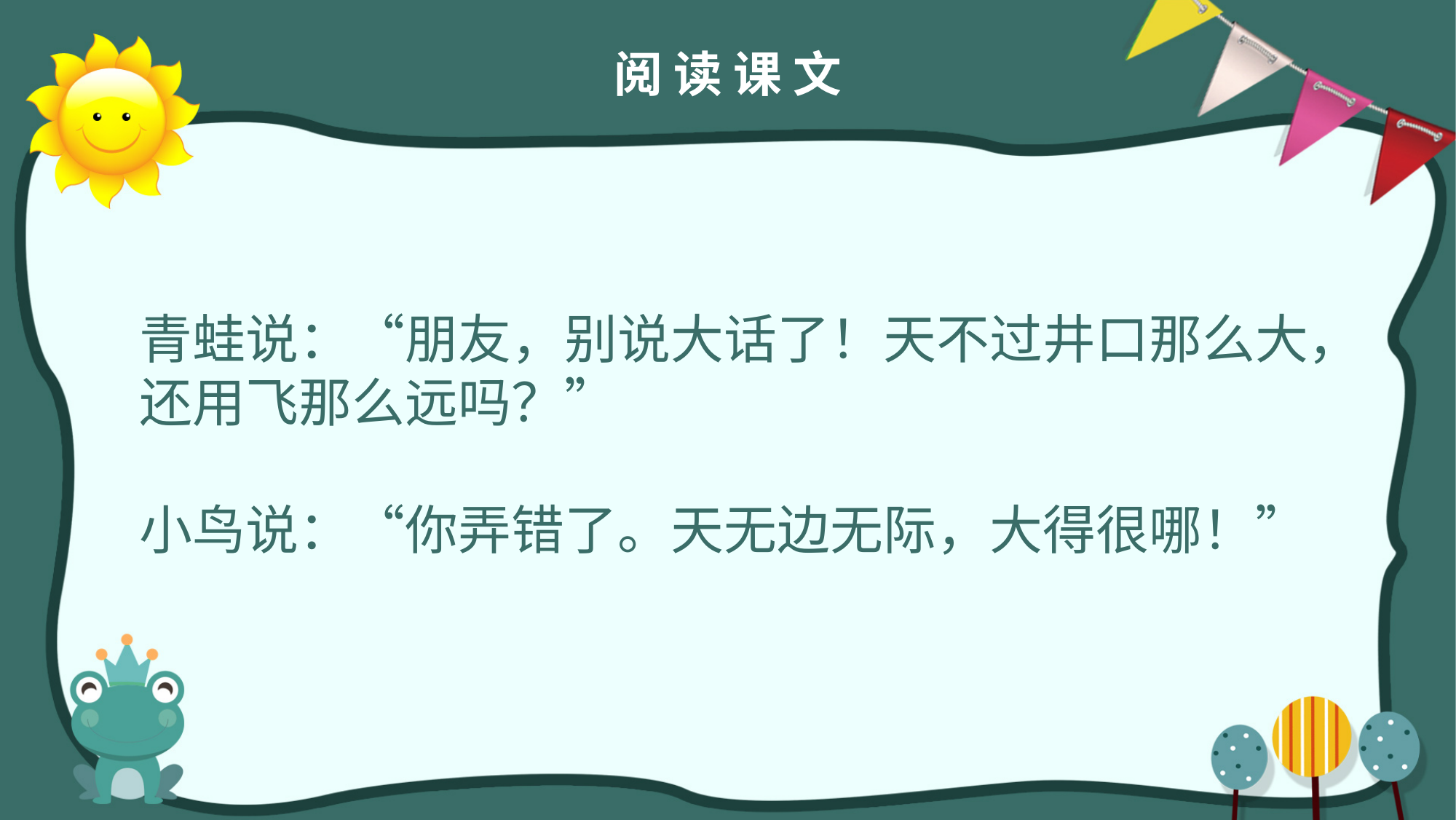

阅 读 课 文
青蛙说：“朋友，别说大话了！天不过井口那么大，
还用飞那么远吗？”

小鸟说：“你弄错了。天无边无际，大得很哪！”